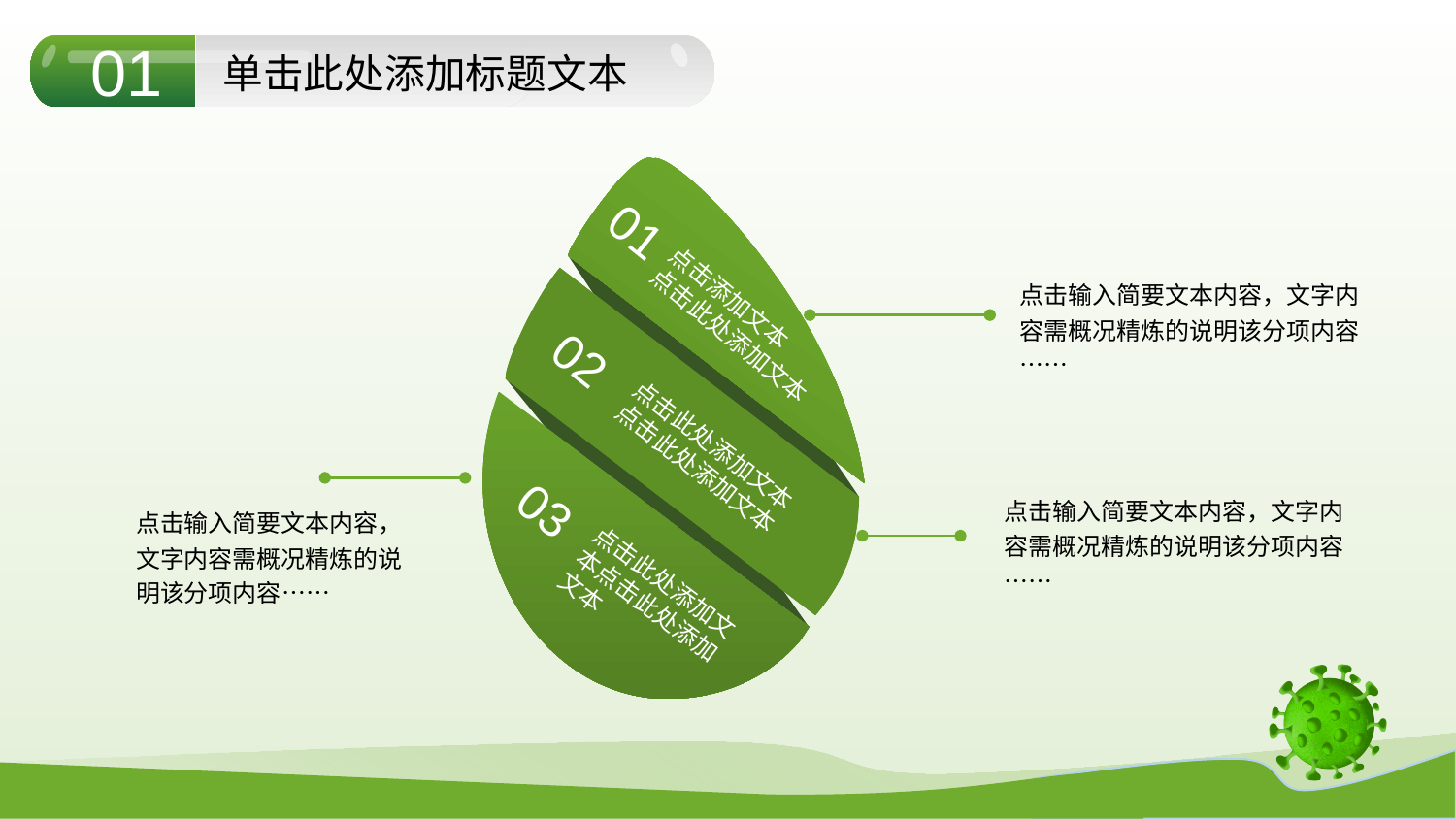

01
单击此处添加标题文本

01
点击输入简要文本内容，文字内容需概况精炼的说明该分项内容……
点击添加文本
点击此处添加文本
02
点击此处添加文本
点击此处添加文本
03
点击输入简要文本内容，文字内容需概况精炼的说明该分项内容……
点击输入简要文本内容，文字内容需概况精炼的说明该分项内容……
点击此处添加文本点击此处添加文本